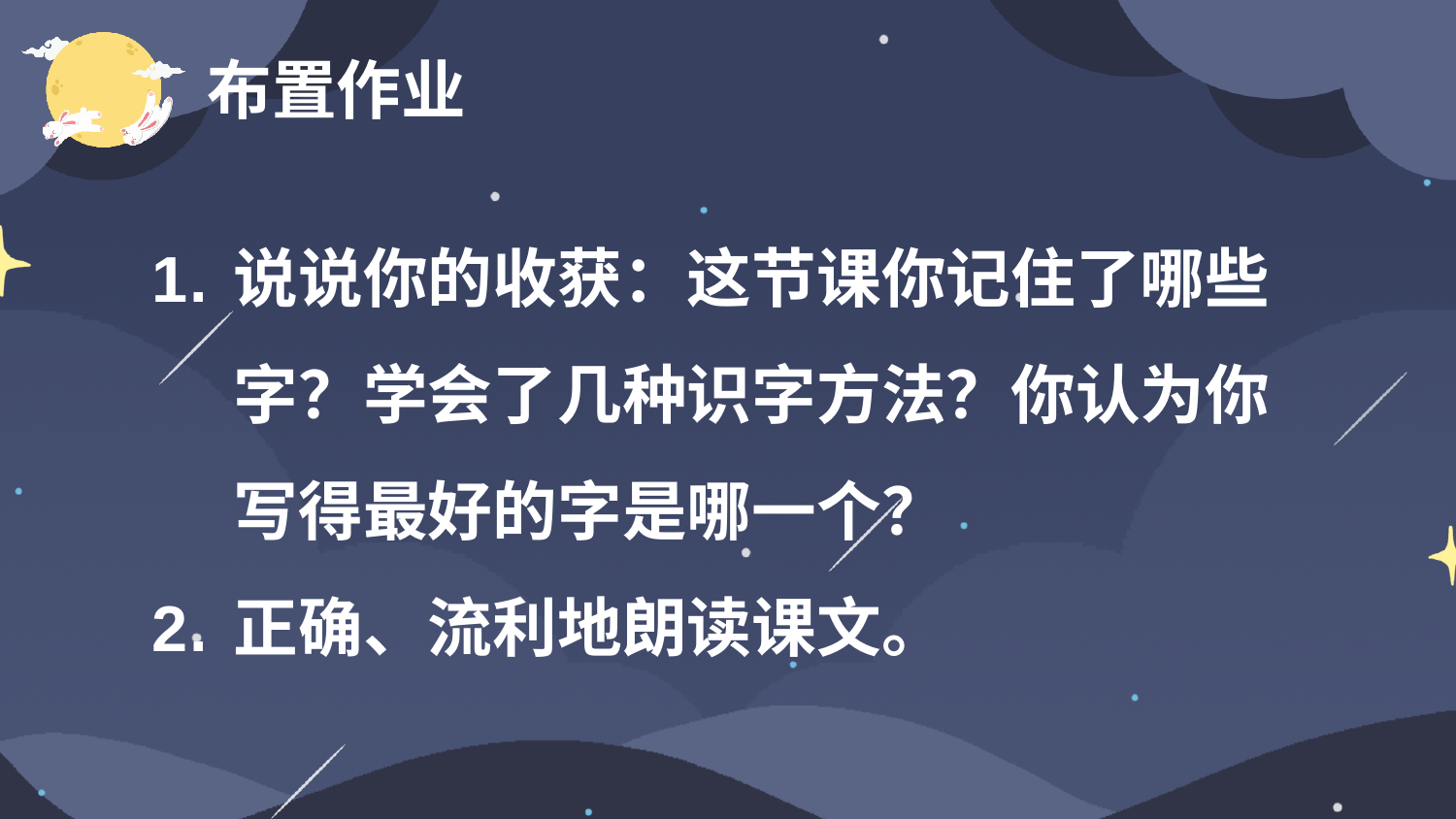

布置作业
说说你的收获：这节课你记住了哪些字？学会了几种识字方法？你认为你写得最好的字是哪一个？
正确、流利地朗读课文。